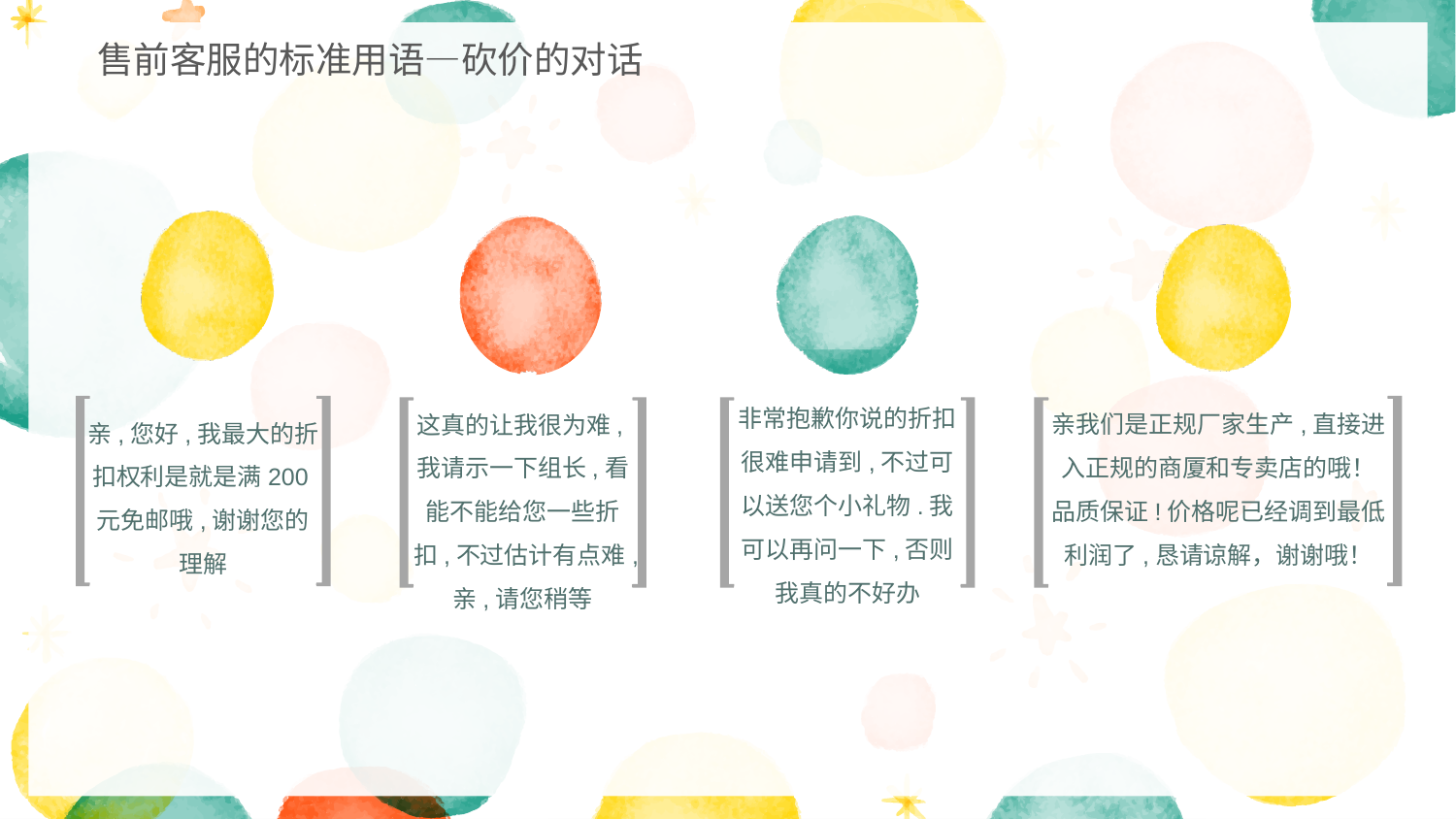

售前客服的标准用语—砍价的对话

亲,您好,我最大的折扣权利是就是满200元免邮哦,谢谢您的理解

亲我们是正规厂家生产,直接进入正规的商厦和专卖店的哦！品质保证!价格呢已经调到最低利润了,恳请谅解，谢谢哦！

这真的让我很为难,我请示一下组长,看能不能给您一些折扣,不过估计有点难,亲,请您稍等

非常抱歉你说的折扣很难申请到,不过可以送您个小礼物.我可以再问一下,否则我真的不好办